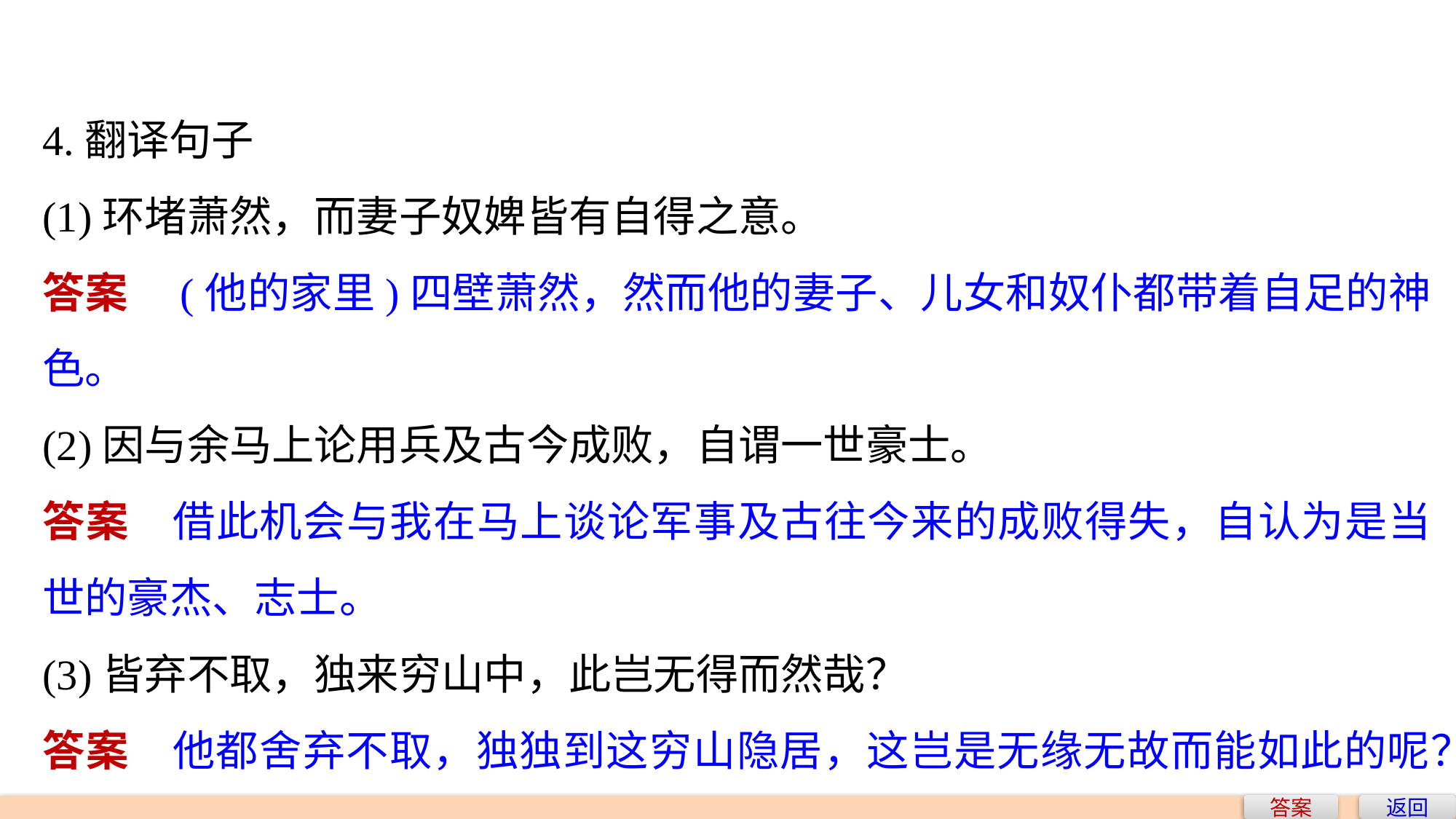

4.翻译句子
(1)环堵萧然，而妻子奴婢皆有自得之意。
答案　(他的家里)四壁萧然，然而他的妻子、儿女和奴仆都带着自足的神色。
(2)因与余马上论用兵及古今成败，自谓一世豪士。
答案　借此机会与我在马上谈论军事及古往今来的成败得失，自认为是当世的豪杰、志士。
(3)皆弃不取，独来穷山中，此岂无得而然哉？
答案　他都舍弃不取，独独到这穷山隐居，这岂是无缘无故而能如此的呢？
答案
返回